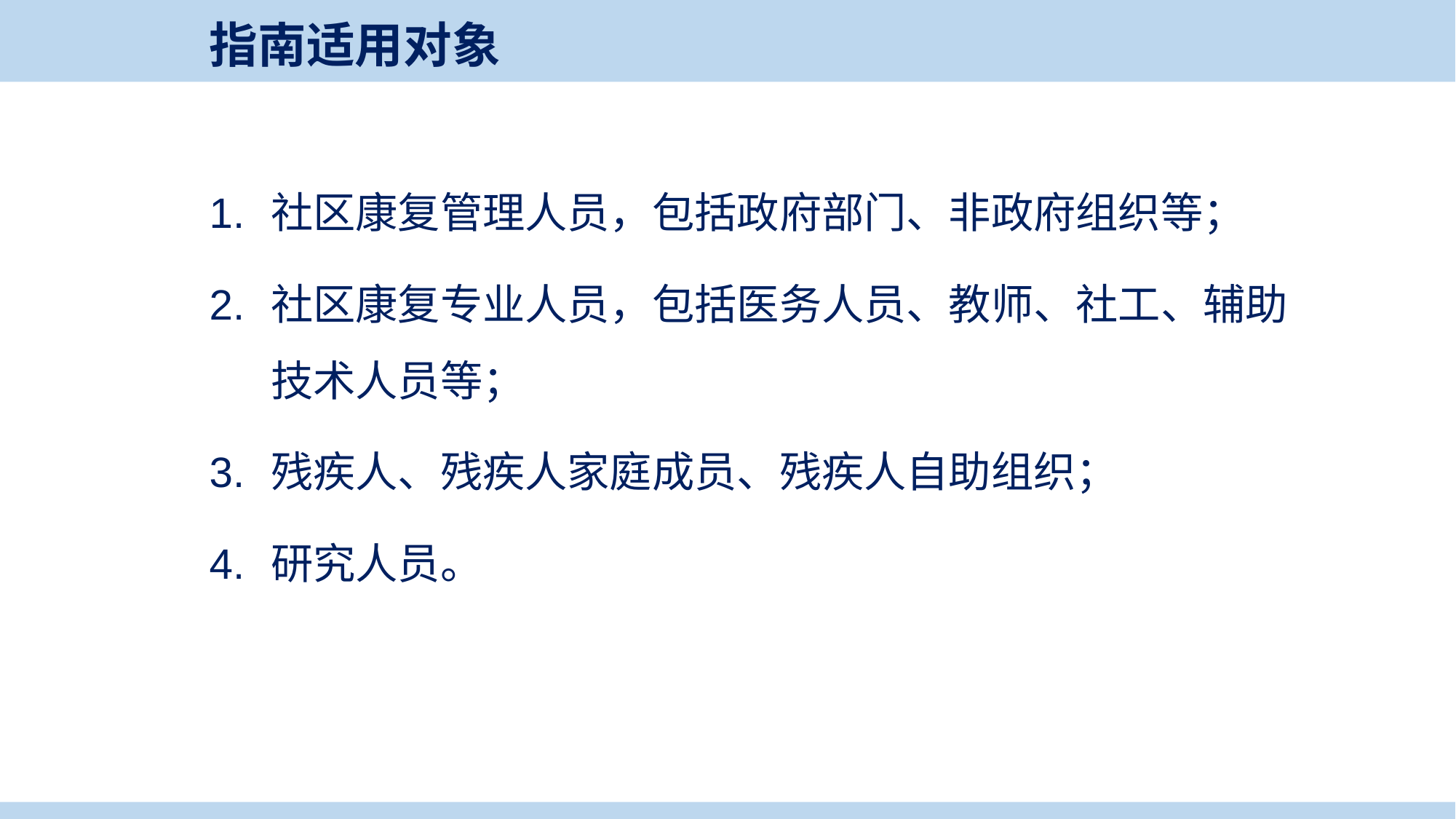

指南适用对象
社区康复管理人员，包括政府部门、非政府组织等；
社区康复专业人员，包括医务人员、教师、社工、辅助技术人员等；
残疾人、残疾人家庭成员、残疾人自助组织；
研究人员。